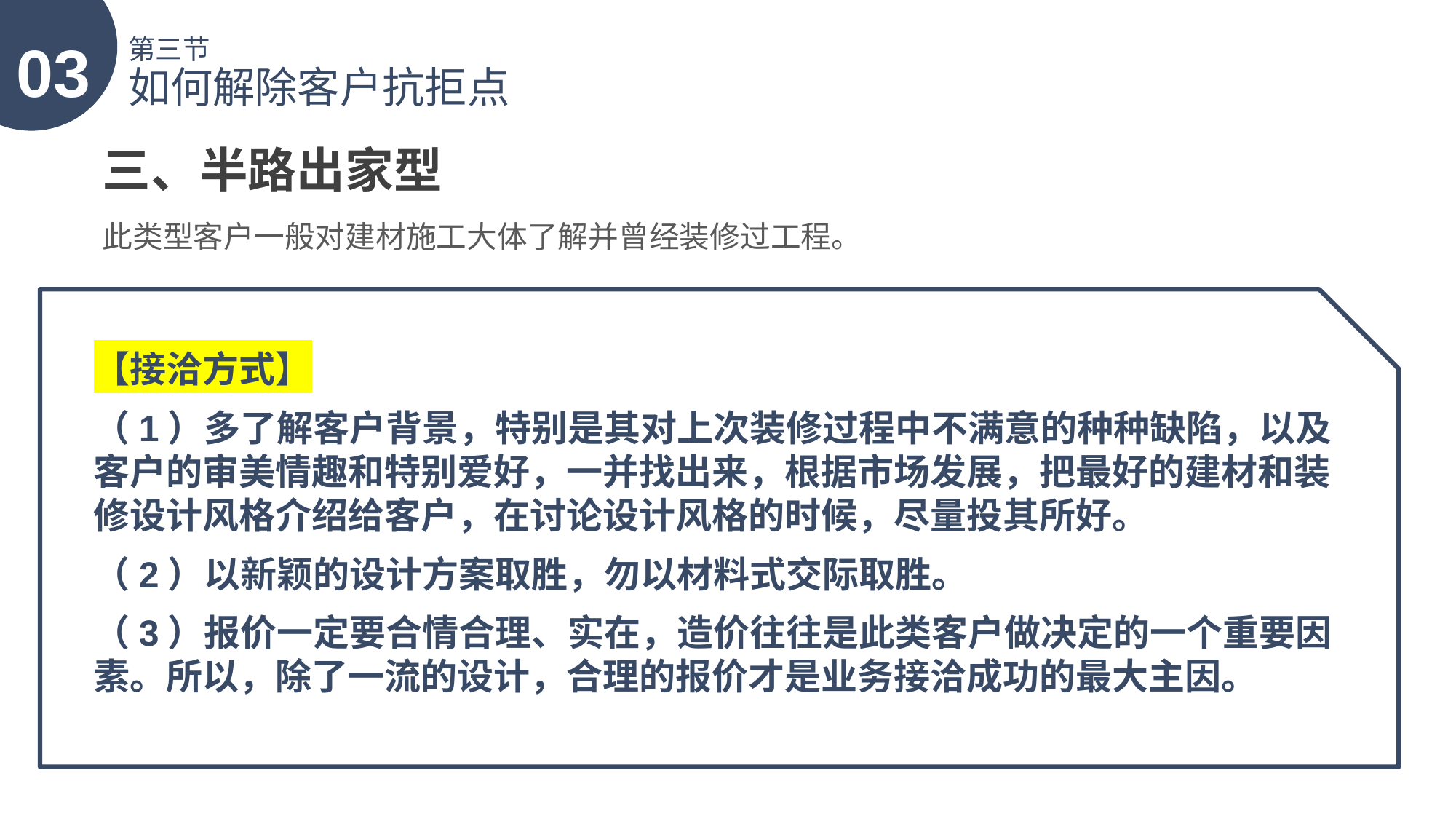

03
第三节
如何解除客户抗拒点
三、半路出家型
此类型客户一般对建材施工大体了解并曾经装修过工程。

【接洽方式】
（1）多了解客户背景，特别是其对上次装修过程中不满意的种种缺陷，以及客户的审美情趣和特别爱好，一并找出来，根据市场发展，把最好的建材和装修设计风格介绍给客户，在讨论设计风格的时候，尽量投其所好。
（2）以新颖的设计方案取胜，勿以材料式交际取胜。
（3）报价一定要合情合理、实在，造价往往是此类客户做决定的一个重要因素。所以，除了一流的设计，合理的报价才是业务接洽成功的最大主因。